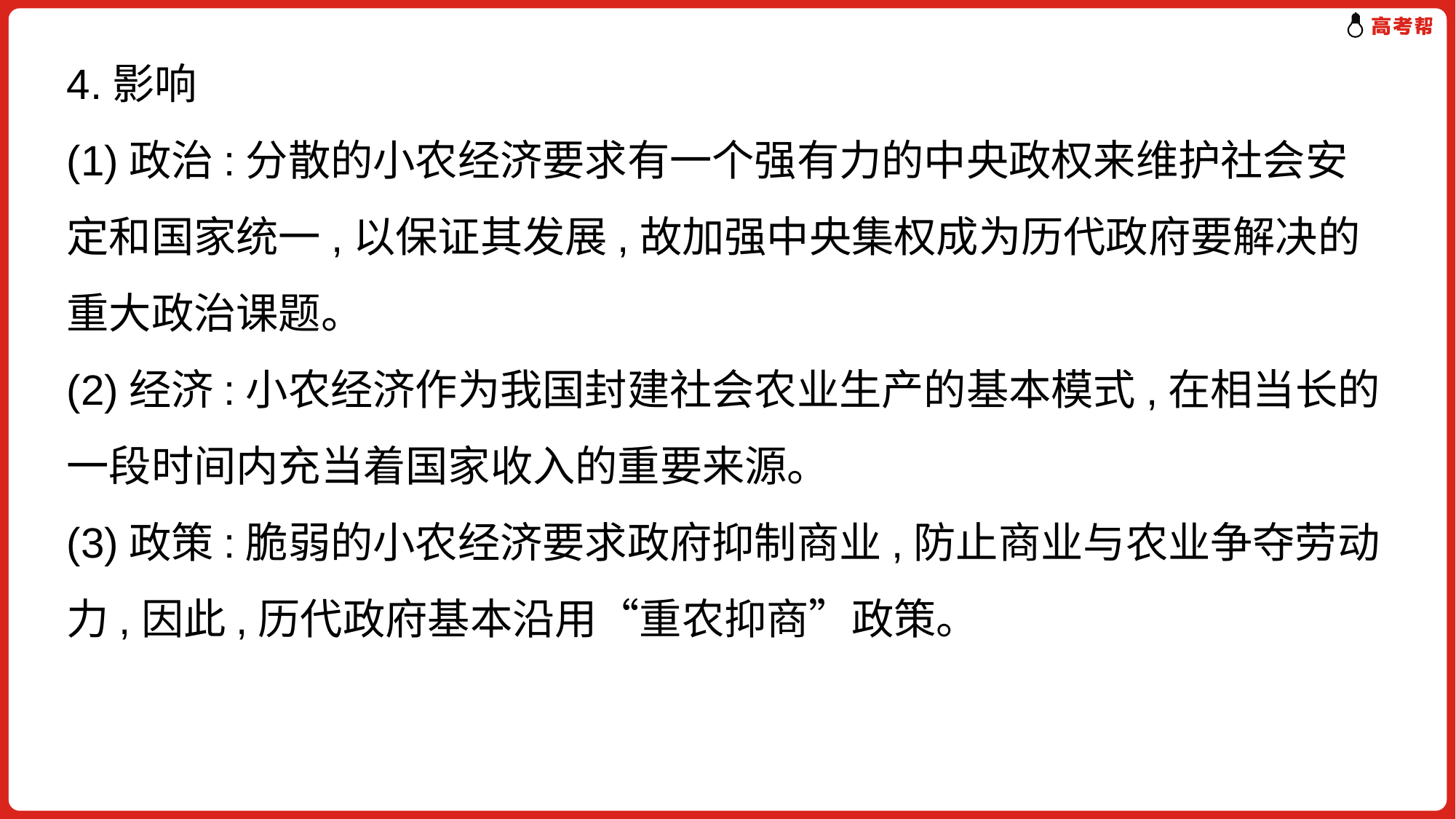

4.影响
(1)政治:分散的小农经济要求有一个强有力的中央政权来维护社会安定和国家统一,以保证其发展,故加强中央集权成为历代政府要解决的重大政治课题。
(2)经济:小农经济作为我国封建社会农业生产的基本模式,在相当长的一段时间内充当着国家收入的重要来源。
(3)政策:脆弱的小农经济要求政府抑制商业,防止商业与农业争夺劳动力,因此,历代政府基本沿用“重农抑商”政策。